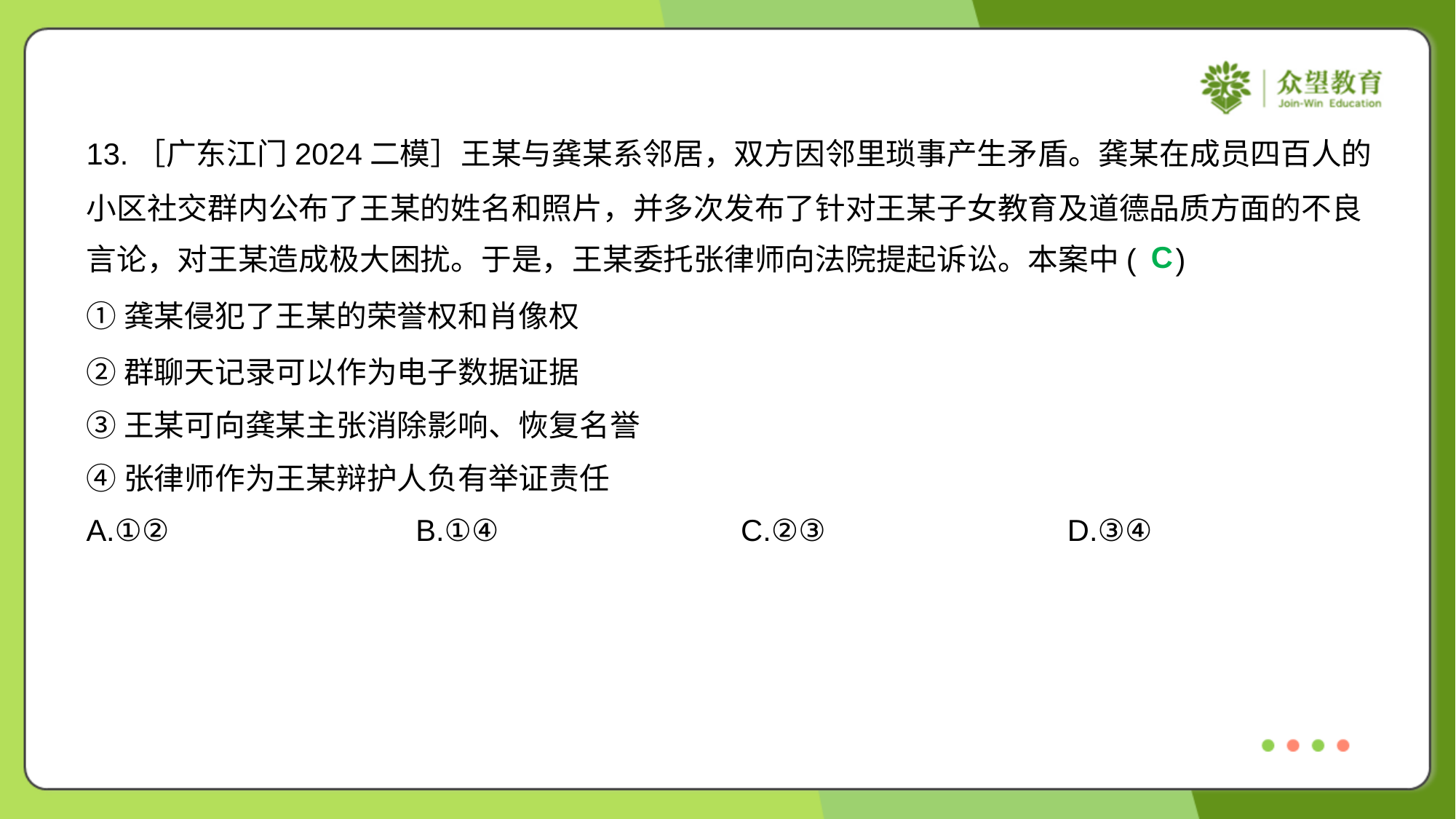

13.［广东江门2024二模］王某与龚某系邻居，双方因邻里琐事产生矛盾。龚某在成员四百人的
小区社交群内公布了王某的姓名和照片，并多次发布了针对王某子女教育及道德品质方面的不良
言论，对王某造成极大困扰。于是，王某委托张律师向法院提起诉讼。本案中(     )
C
①龚某侵犯了王某的荣誉权和肖像权
②群聊天记录可以作为电子数据证据
③王某可向龚某主张消除影响、恢复名誉
④张律师作为王某辩护人负有举证责任
A.①②	B.①④	C.②③	D.③④